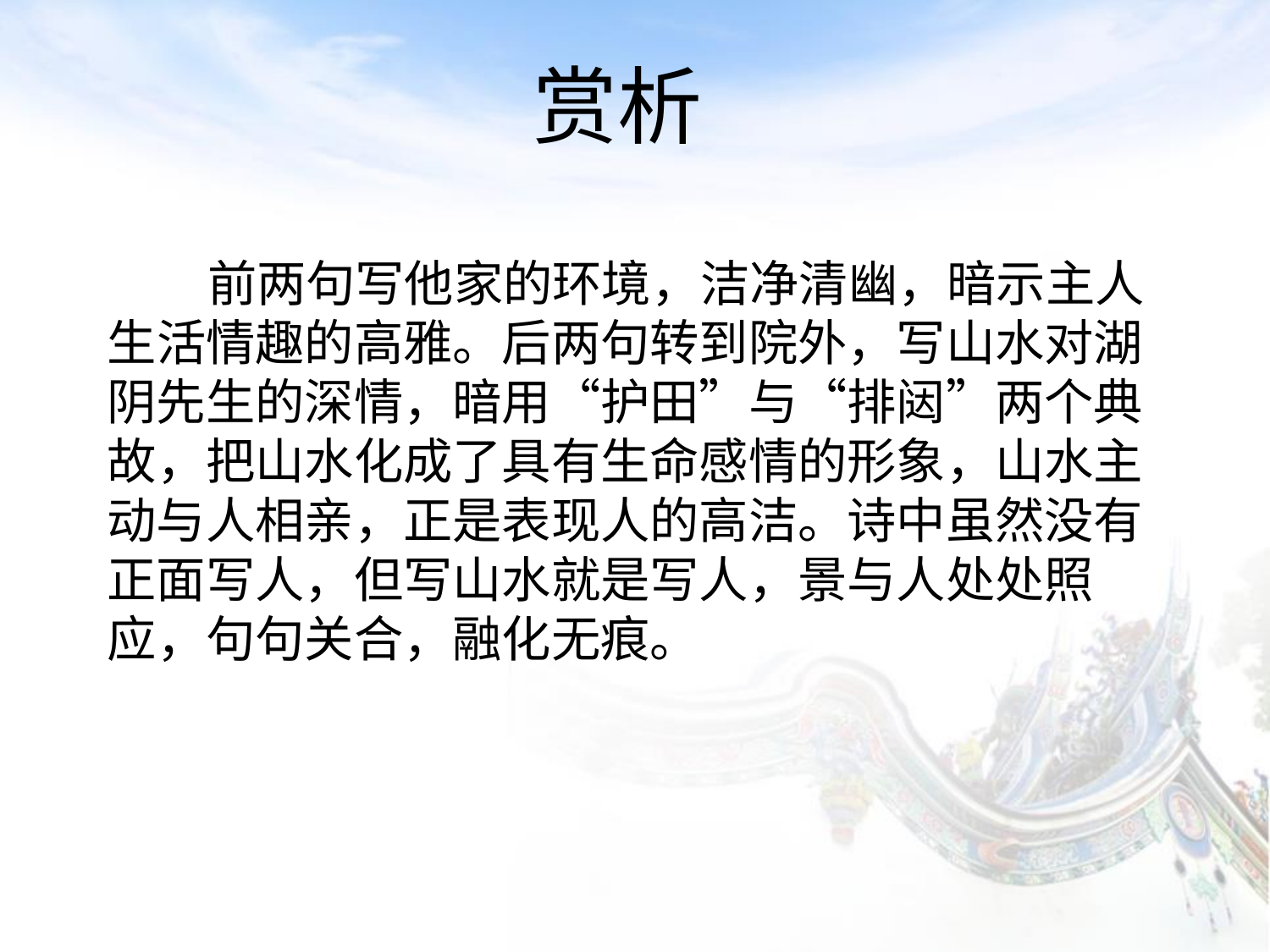

赏析
        前两句写他家的环境，洁净清幽，暗示主人生活情趣的高雅。后两句转到院外，写山水对湖阴先生的深情，暗用“护田”与“排闼”两个典故，把山水化成了具有生命感情的形象，山水主动与人相亲，正是表现人的高洁。诗中虽然没有正面写人，但写山水就是写人，景与人处处照应，句句关合，融化无痕。